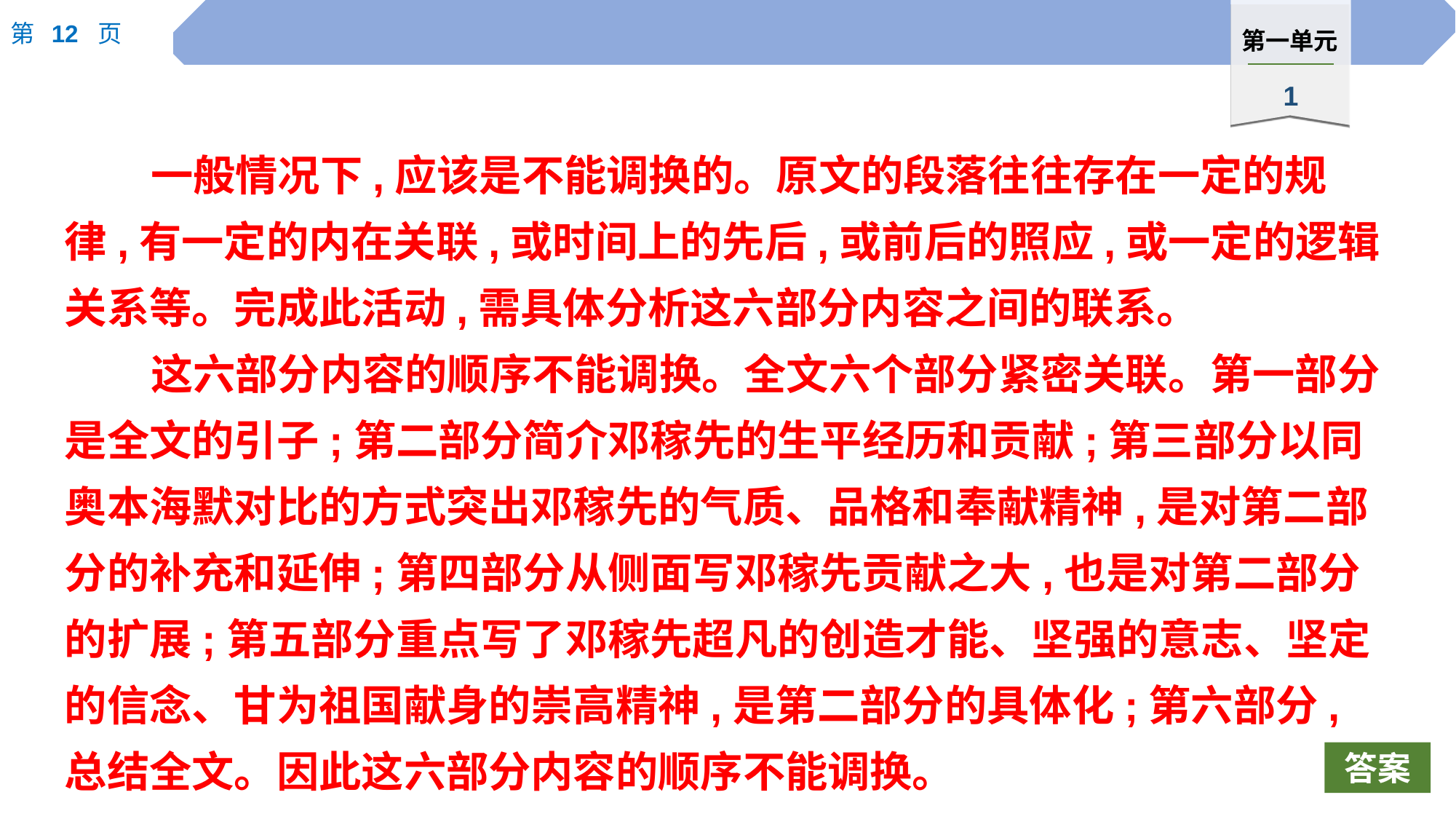

一般情况下,应该是不能调换的。原文的段落往往存在一定的规律,有一定的内在关联,或时间上的先后,或前后的照应,或一定的逻辑关系等。完成此活动,需具体分析这六部分内容之间的联系。
这六部分内容的顺序不能调换。全文六个部分紧密关联。第一部分是全文的引子;第二部分简介邓稼先的生平经历和贡献;第三部分以同奥本海默对比的方式突出邓稼先的气质、品格和奉献精神,是对第二部分的补充和延伸;第四部分从侧面写邓稼先贡献之大,也是对第二部分的扩展;第五部分重点写了邓稼先超凡的创造才能、坚强的意志、坚定的信念、甘为祖国献身的崇高精神,是第二部分的具体化;第六部分,总结全文。因此这六部分内容的顺序不能调换。

答案